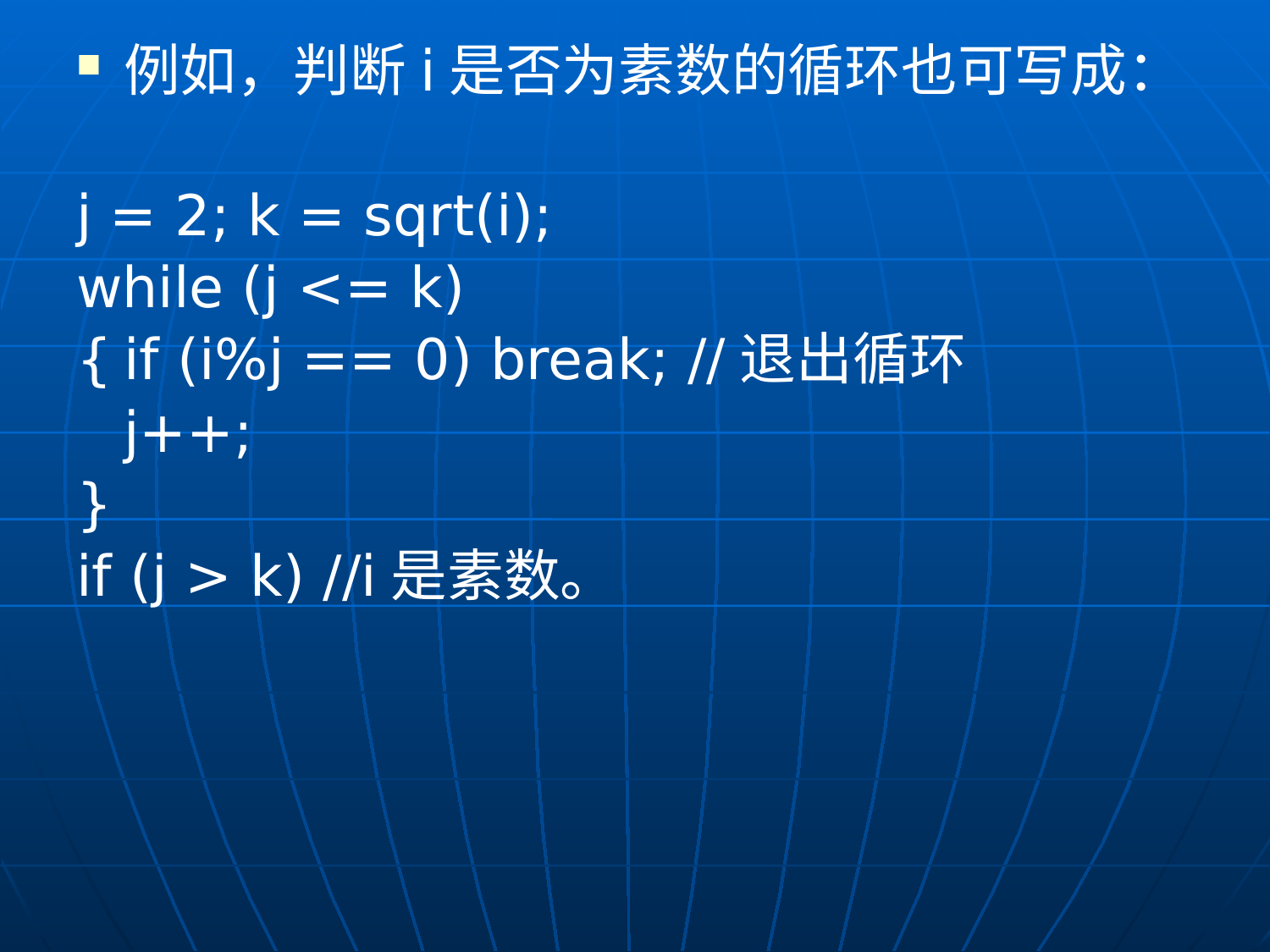

例如，判断i是否为素数的循环也可写成：

j = 2; k = sqrt(i);
while (j <= k)
{	if (i%j == 0) break; //退出循环
	j++;
}
if (j > k) //i是素数。